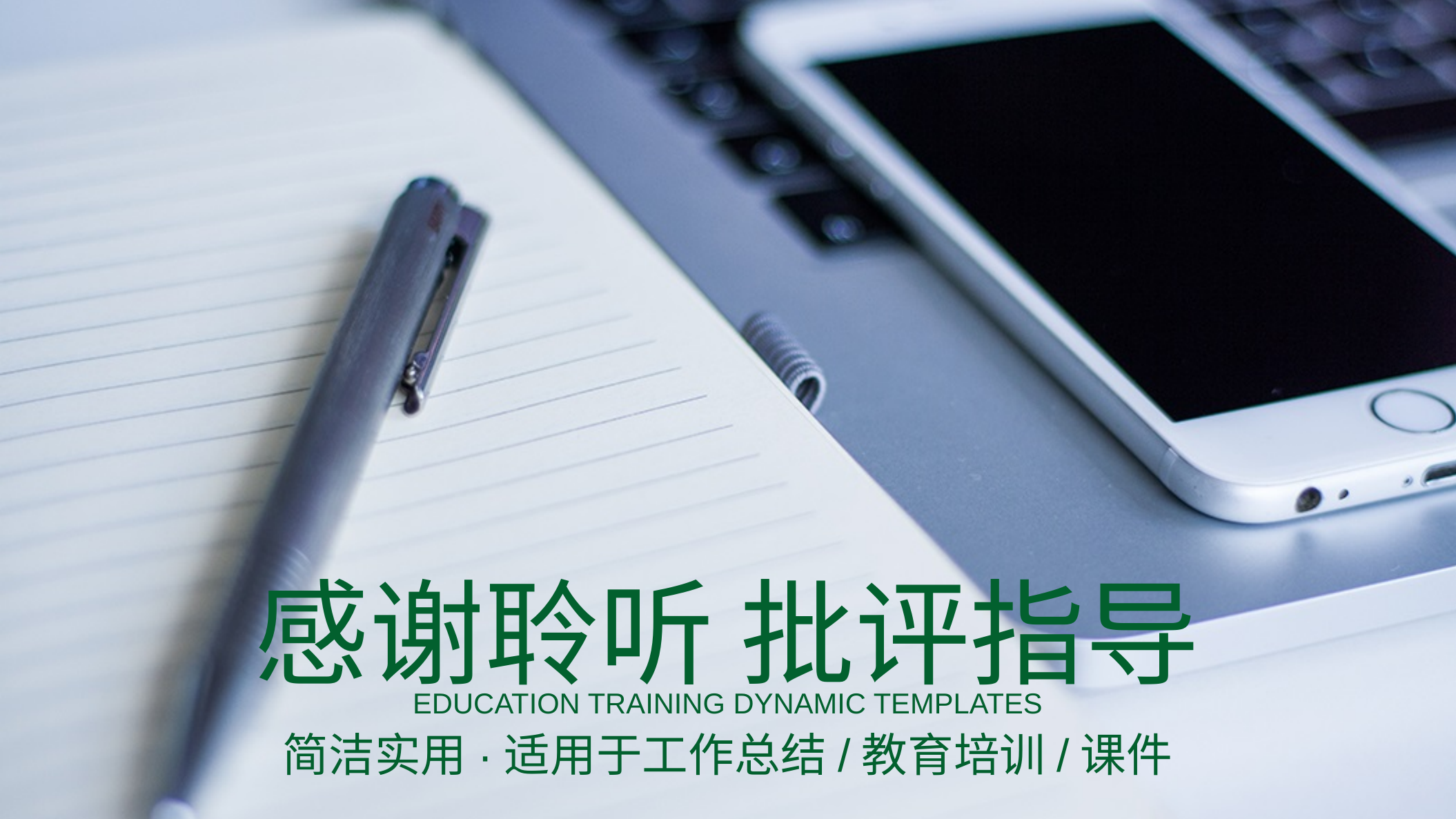

感谢聆听 批评指导
EDUCATION TRAINING DYNAMIC TEMPLATES
简洁实用·适用于工作总结/教育培训/课件